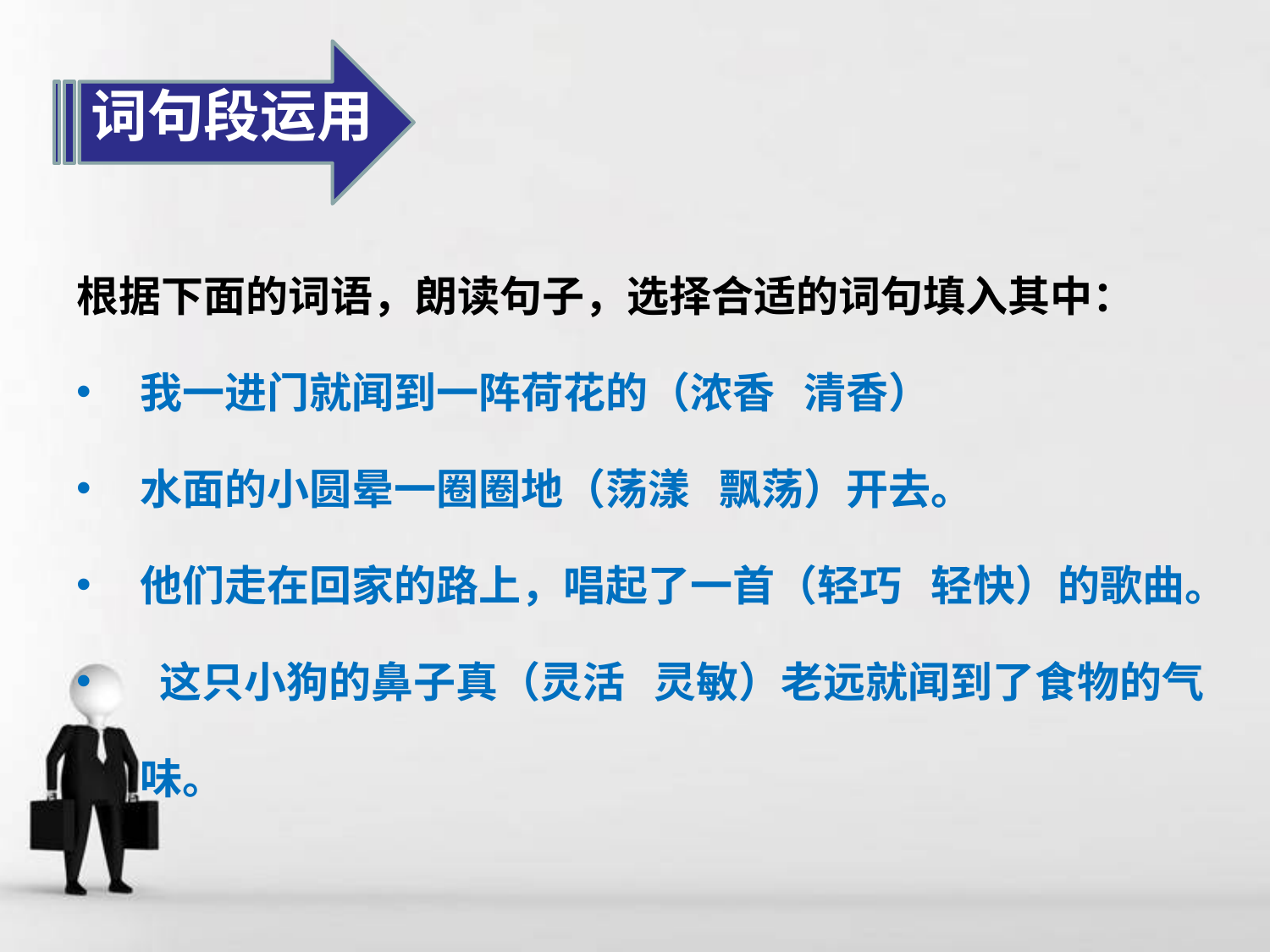

词句段运用
根据下面的词语，朗读句子，选择合适的词句填入其中：
我一进门就闻到一阵荷花的（浓香   清香）
水面的小圆晕一圈圈地（荡漾   飘荡）开去。
他们走在回家的路上，唱起了一首（轻巧   轻快）的歌曲。
 这只小狗的鼻子真（灵活   灵敏）老远就闻到了食物的气味。